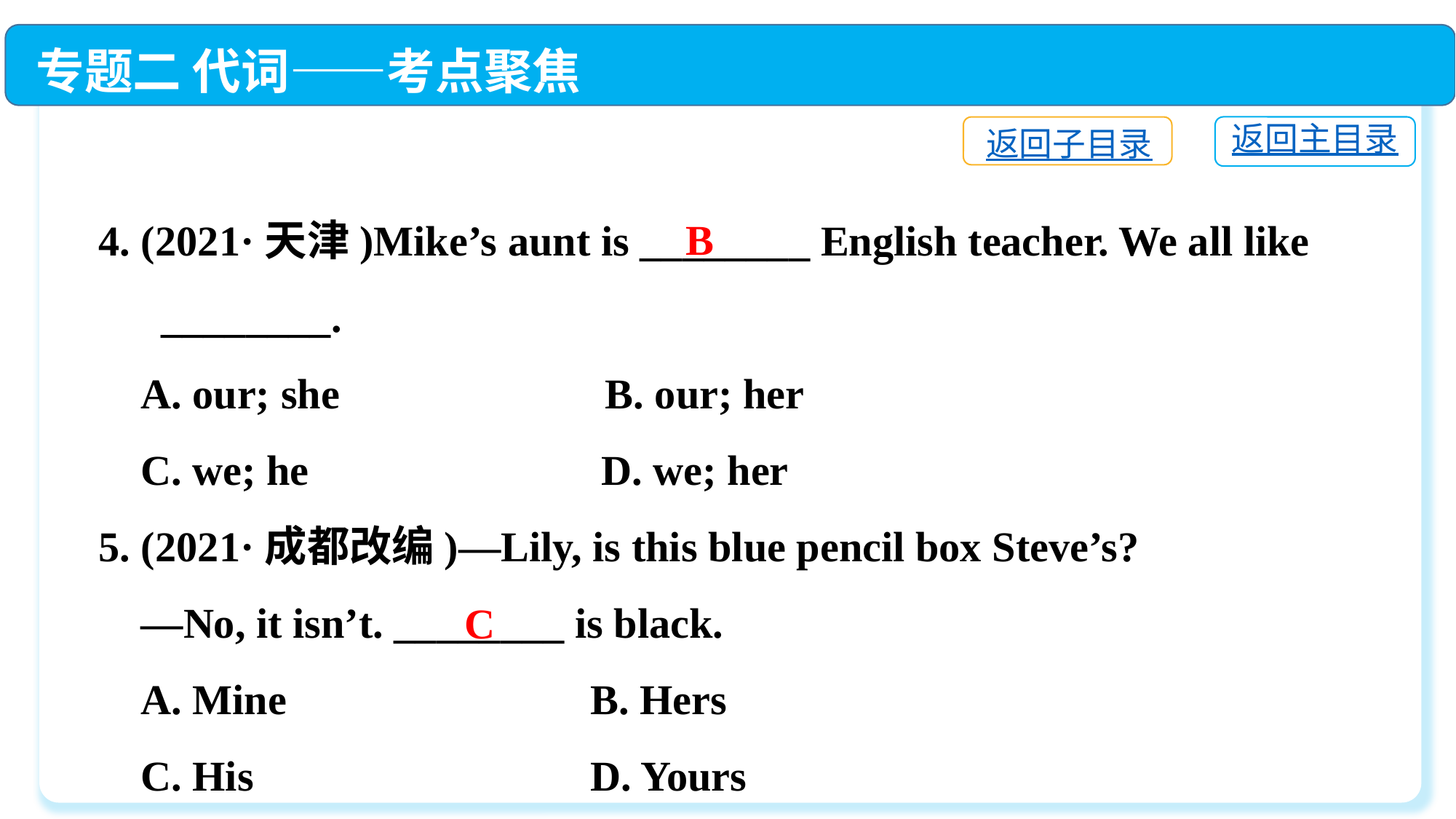

专题二 代词——考点聚焦

返回主目录

返回子目录
4. (2021·天津)Mike’s aunt is ________ English teacher. We all like
　 ________.
    A. our; she	                 B. our; her
    C. we; he	                           D. we; her
5. (2021·成都改编)—Lily, is this blue pencil box Steve’s?
    —No, it isn’t. ________ is black.
    A. Mine　　　	                B. Hers
    C. His　　 	                D. Yours
B

C